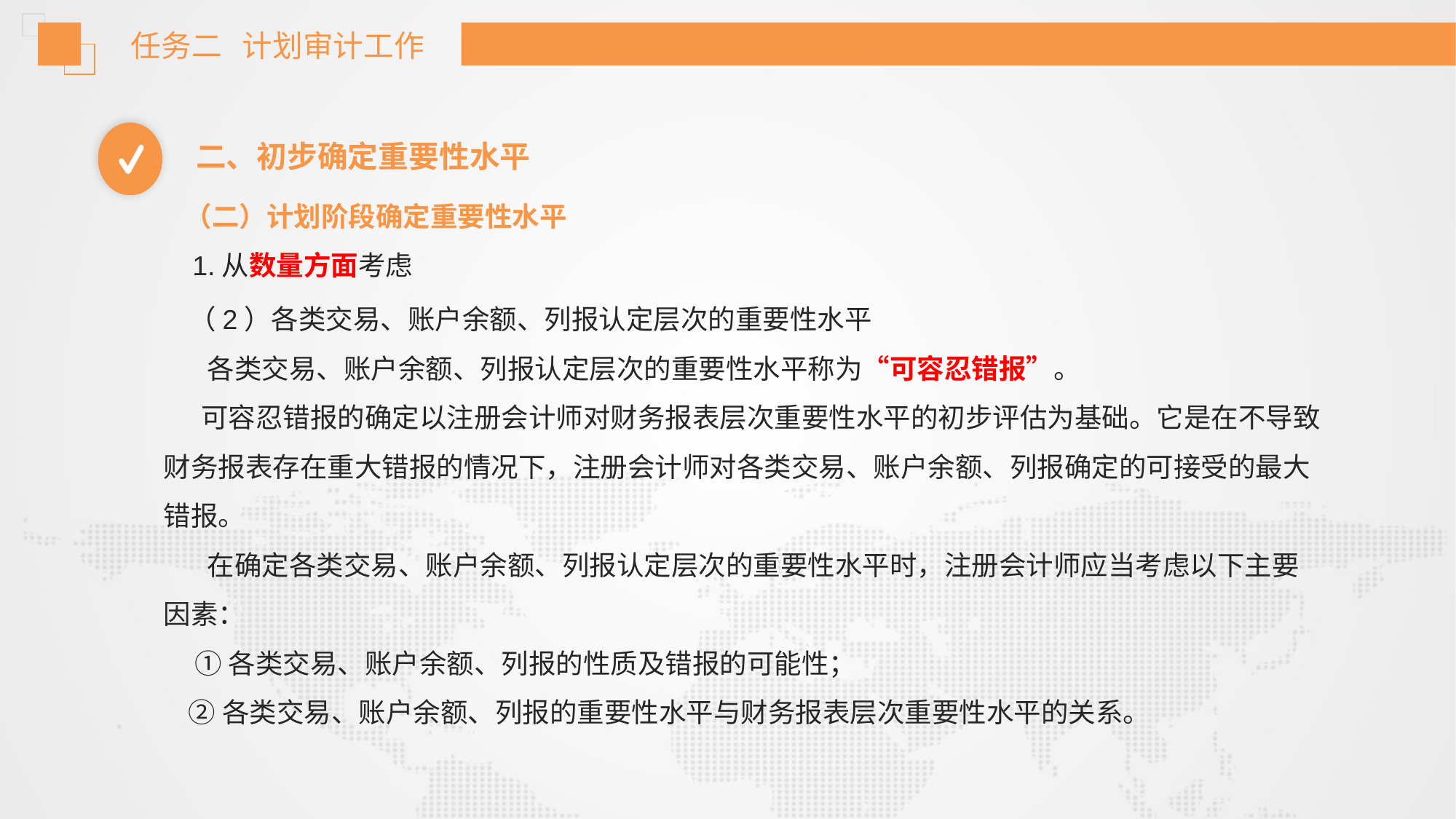

任务二   计划审计工作

二、初步确定重要性水平
（二）计划阶段确定重要性水平
 1.从数量方面考虑
   （2）各类交易、账户余额、列报认定层次的重要性水平
      各类交易、账户余额、列报认定层次的重要性水平称为“可容忍错报”。
     可容忍错报的确定以注册会计师对财务报表层次重要性水平的初步评估为基础。它是在不导致财务报表存在重大错报的情况下，注册会计师对各类交易、账户余额、列报确定的可接受的最大错报。
      在确定各类交易、账户余额、列报认定层次的重要性水平时，注册会计师应当考虑以下主要因素：
     ①各类交易、账户余额、列报的性质及错报的可能性；
    ②各类交易、账户余额、列报的重要性水平与财务报表层次重要性水平的关系。